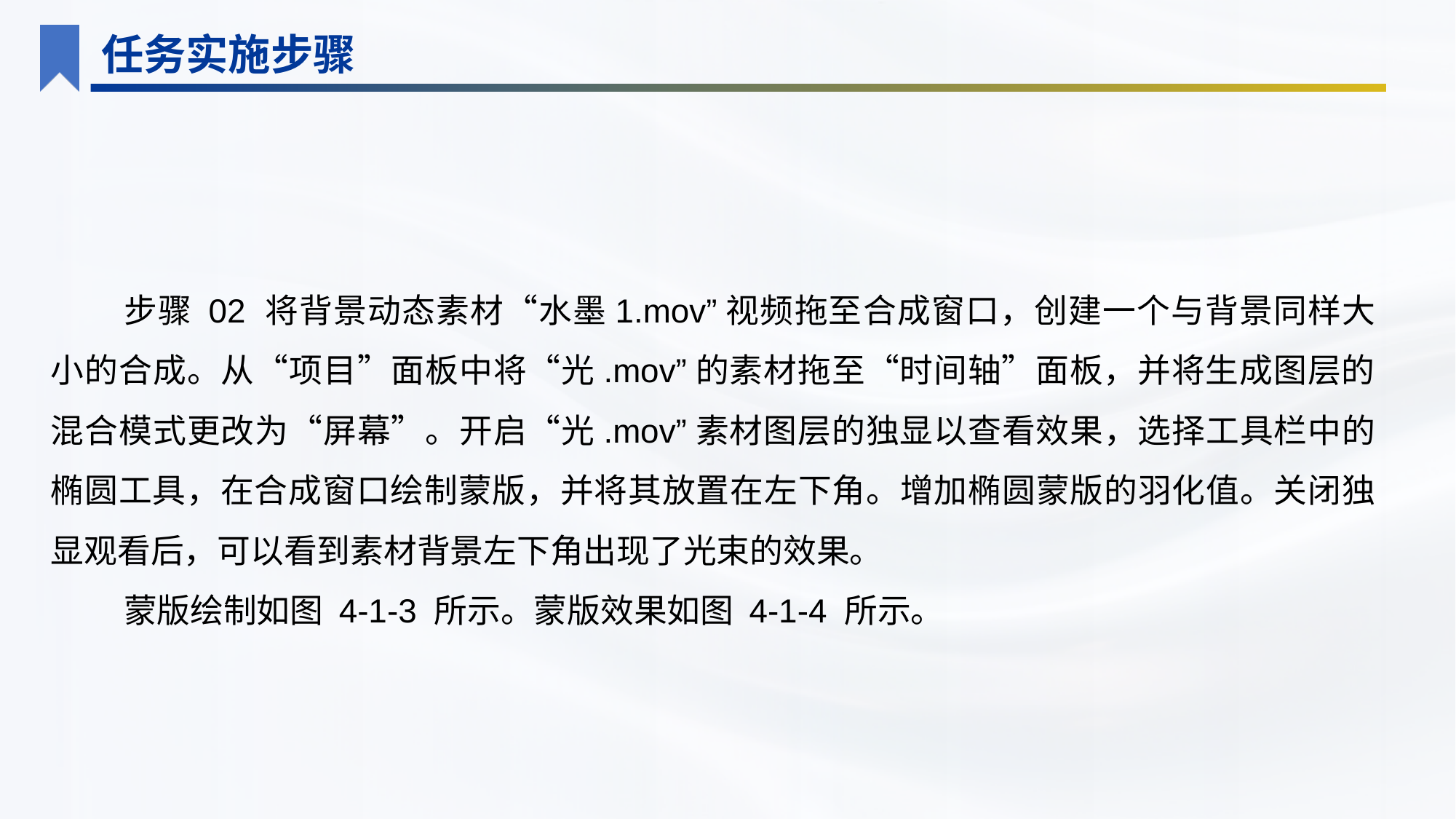

任务实施步骤
步骤 02 将背景动态素材“水墨1.mov”视频拖至合成窗口，创建一个与背景同样大小的合成。从“项目”面板中将“光.mov”的素材拖至“时间轴”面板，并将生成图层的混合模式更改为“屏幕”。开启“光.mov”素材图层的独显以查看效果，选择工具栏中的椭圆工具，在合成窗口绘制蒙版，并将其放置在左下角。增加椭圆蒙版的羽化值。关闭独显观看后，可以看到素材背景左下角出现了光束的效果。
蒙版绘制如图 4-1-3 所示。蒙版效果如图 4-1-4 所示。